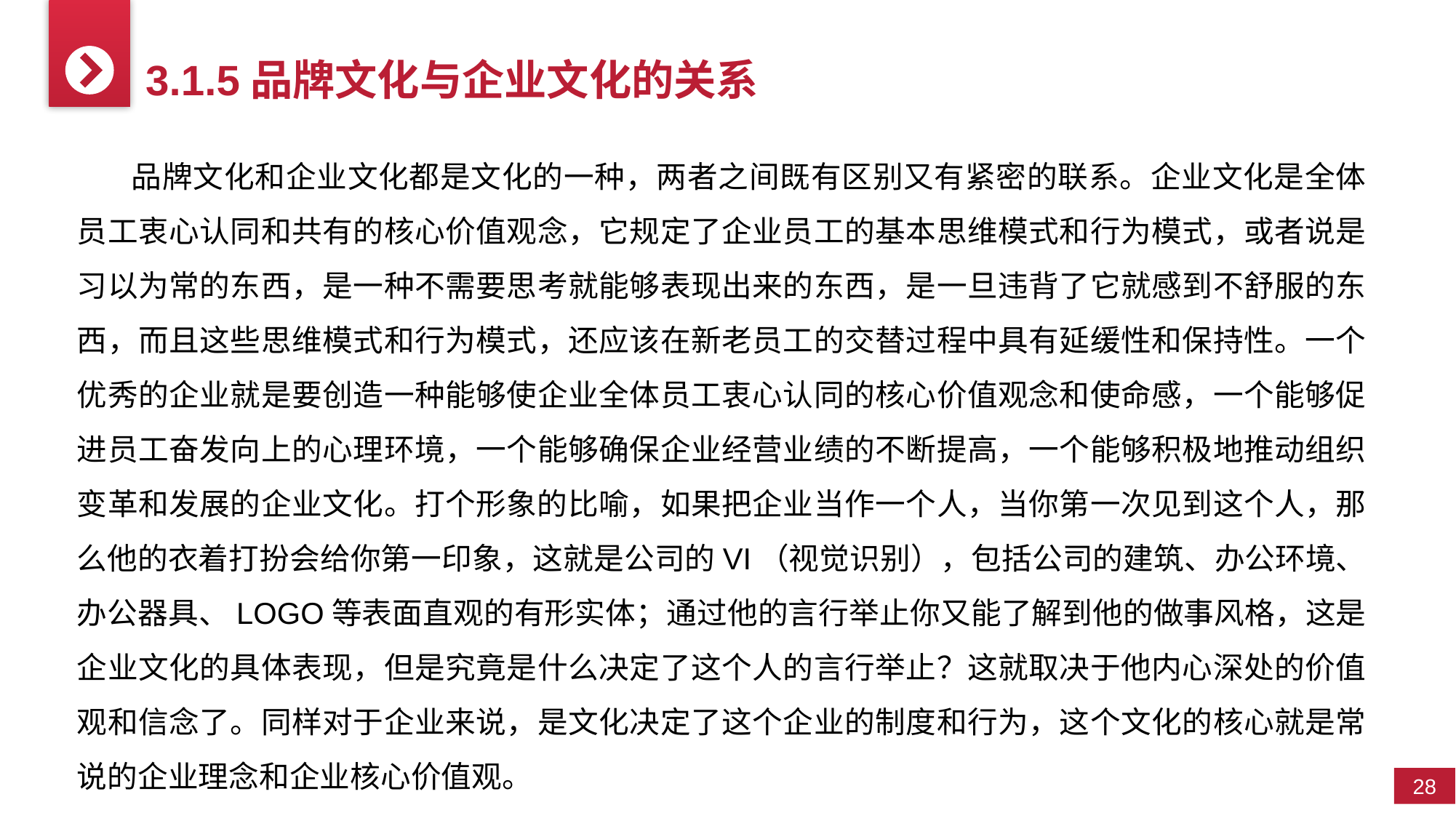

3.1.5品牌文化与企业文化的关系
品牌文化和企业文化都是文化的一种，两者之间既有区别又有紧密的联系。企业文化是全体员工衷心认同和共有的核心价值观念，它规定了企业员工的基本思维模式和行为模式，或者说是习以为常的东西，是一种不需要思考就能够表现出来的东西，是一旦违背了它就感到不舒服的东西，而且这些思维模式和行为模式，还应该在新老员工的交替过程中具有延缓性和保持性。一个优秀的企业就是要创造一种能够使企业全体员工衷心认同的核心价值观念和使命感，一个能够促进员工奋发向上的心理环境，一个能够确保企业经营业绩的不断提高，一个能够积极地推动组织变革和发展的企业文化。打个形象的比喻，如果把企业当作一个人，当你第一次见到这个人，那么他的衣着打扮会给你第一印象，这就是公司的VI（视觉识别），包括公司的建筑、办公环境、办公器具、LOGO等表面直观的有形实体；通过他的言行举止你又能了解到他的做事风格，这是企业文化的具体表现，但是究竟是什么决定了这个人的言行举止？这就取决于他内心深处的价值观和信念了。同样对于企业来说，是文化决定了这个企业的制度和行为，这个文化的核心就是常说的企业理念和企业核心价值观。